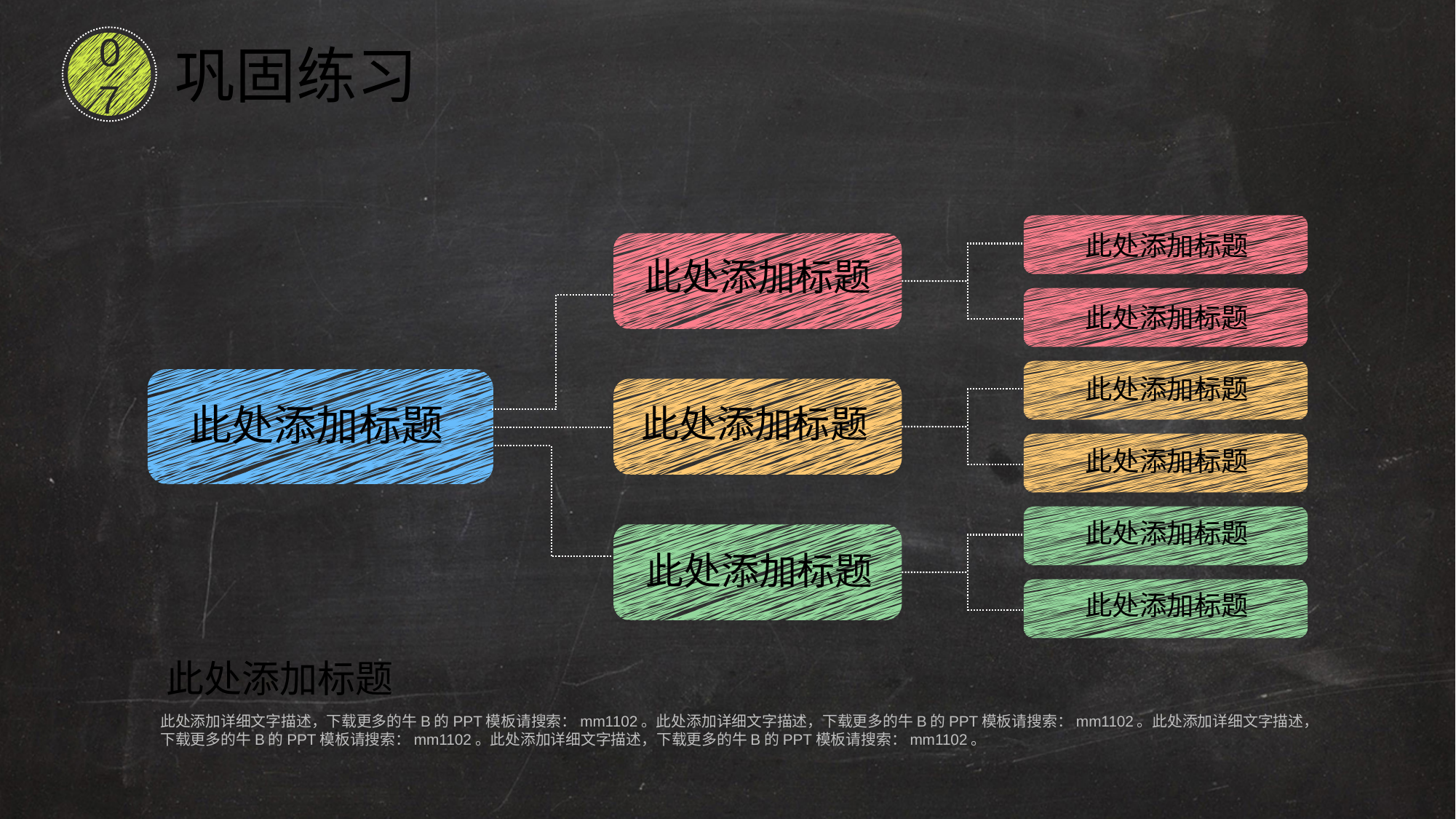

此处添加标题
此处添加标题

此处添加标题

此处添加标题
此处添加标题

此处添加标题

此处添加标题

此处添加标题
此处添加标题

此处添加标题

此处添加标题
此处添加详细文字描述，下载更多的牛B的PPT模板请搜索：mm1102。此处添加详细文字描述，下载更多的牛B的PPT模板请搜索：mm1102。此处添加详细文字描述，下载更多的牛B的PPT模板请搜索：mm1102。此处添加详细文字描述，下载更多的牛B的PPT模板请搜索：mm1102。